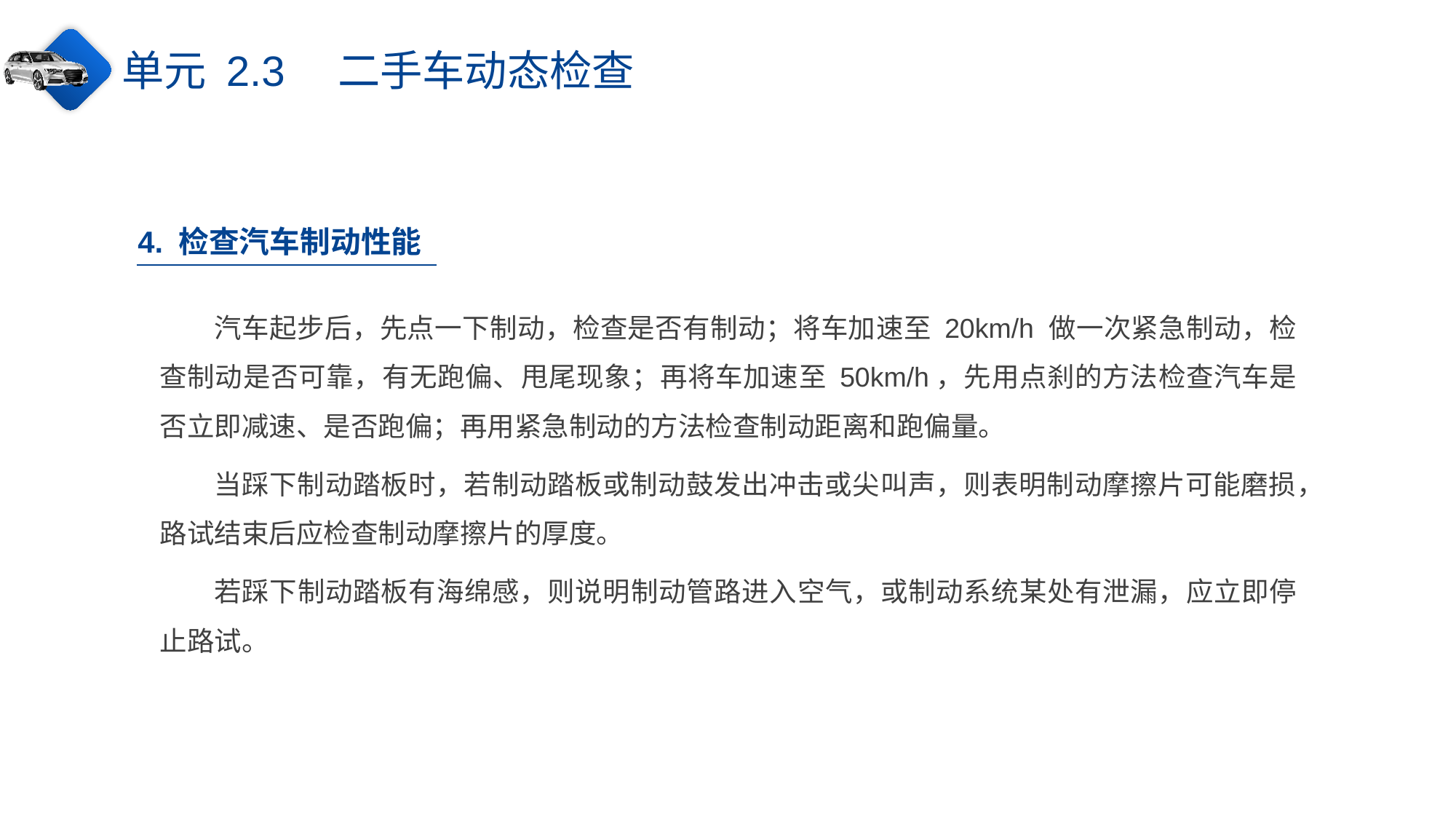

单元 2.3　二手车动态检查
4. 检查汽车制动性能
汽车起步后，先点一下制动，检查是否有制动；将车加速至 20km/h 做一次紧急制动，检查制动是否可靠，有无跑偏、甩尾现象；再将车加速至 50km/h，先用点刹的方法检查汽车是否立即减速、是否跑偏；再用紧急制动的方法检查制动距离和跑偏量。
当踩下制动踏板时，若制动踏板或制动鼓发出冲击或尖叫声，则表明制动摩擦片可能磨损，路试结束后应检查制动摩擦片的厚度。
若踩下制动踏板有海绵感，则说明制动管路进入空气，或制动系统某处有泄漏，应立即停止路试。